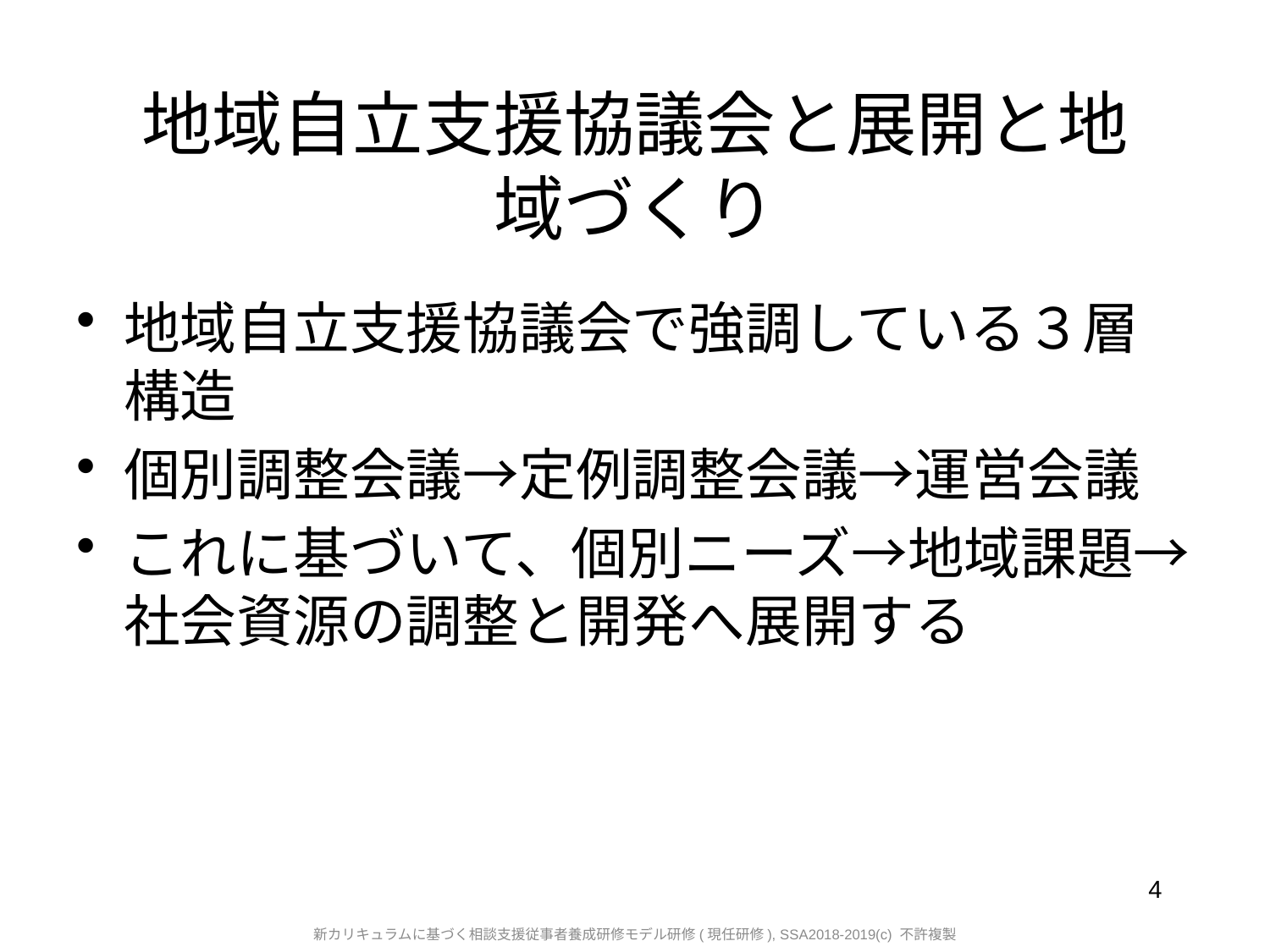

# 地域自立支援協議会と展開と地域づくり
地域自立支援協議会で強調している３層構造
個別調整会議→定例調整会議→運営会議
これに基づいて、個別ニーズ→地域課題→社会資源の調整と開発へ展開する

4
新カリキュラムに基づく相談支援従事者養成研修モデル研修(現任研修), SSA2018-2019(c) 不許複製